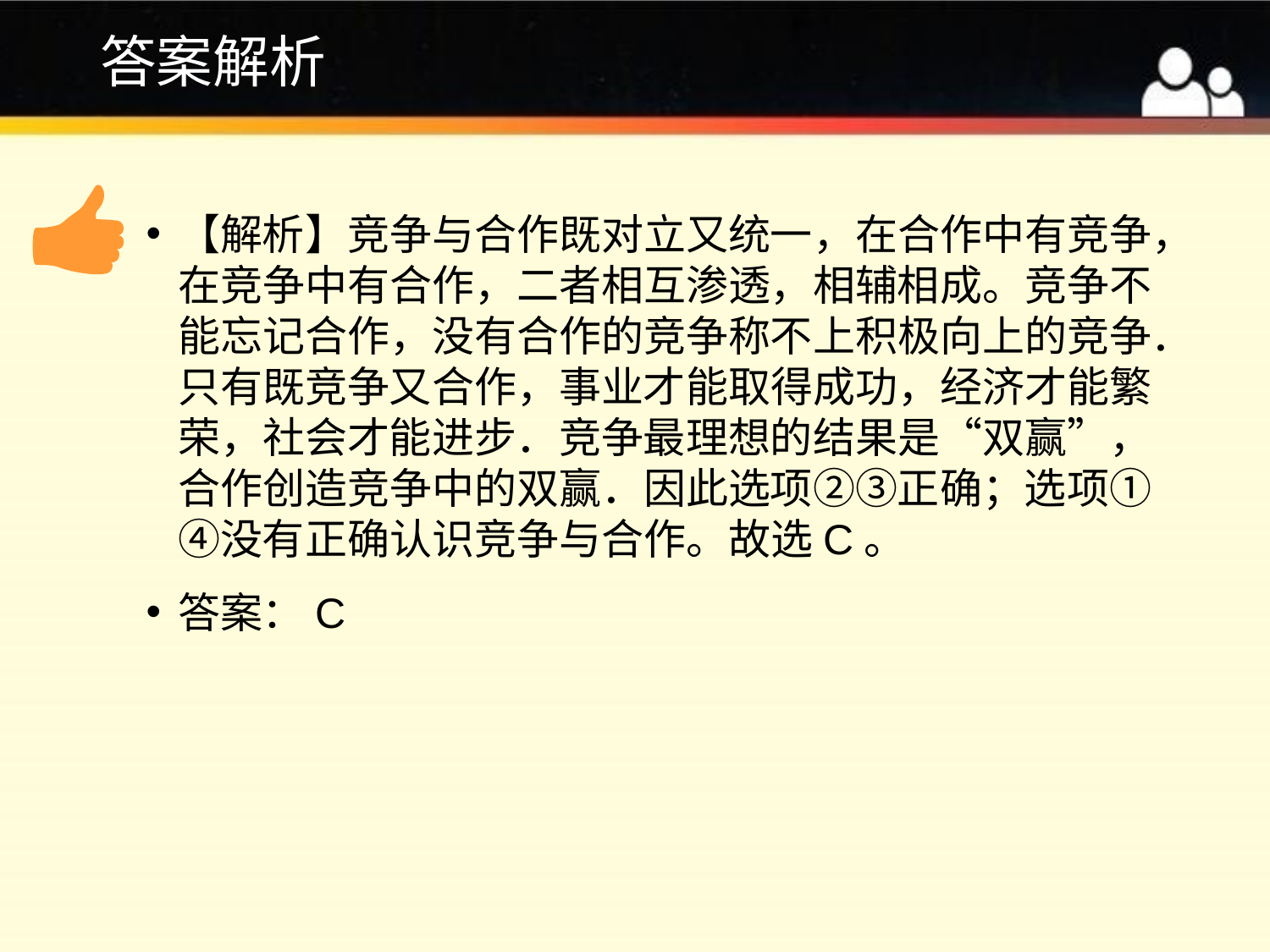

# 答案解析

【解析】竞争与合作既对立又统一，在合作中有竞争，在竞争中有合作，二者相互渗透，相辅相成。竞争不能忘记合作，没有合作的竞争称不上积极向上的竞争．只有既竞争又合作，事业才能取得成功，经济才能繁荣，社会才能进步．竞争最理想的结果是“双赢”，合作创造竞争中的双赢．因此选项②③正确；选项①④没有正确认识竞争与合作。故选C。
答案：C